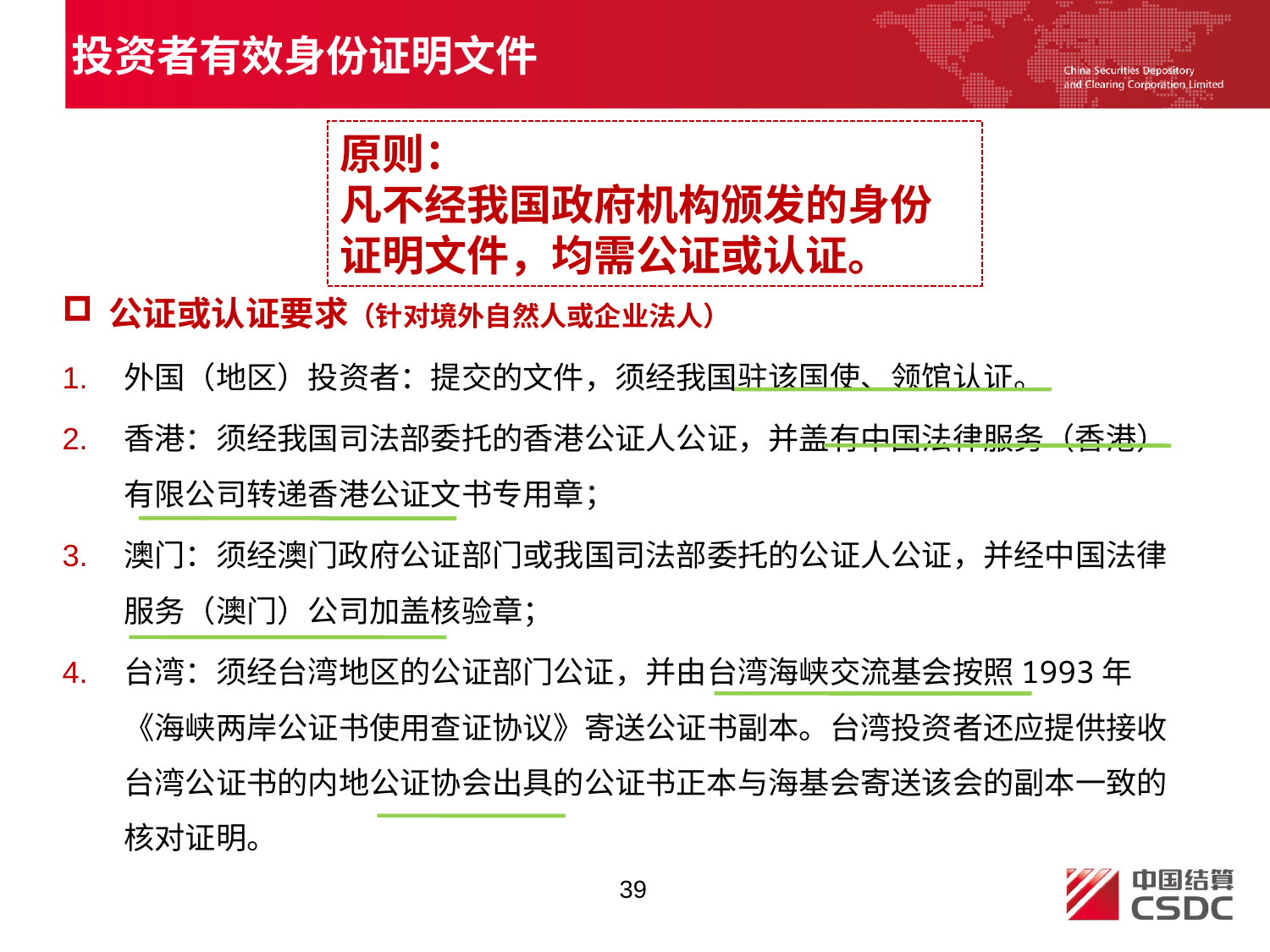

投资者有效身份证明文件
原则：
凡不经我国政府机构颁发的身份证明文件，均需公证或认证。

公证或认证要求（针对境外自然人或企业法人）
外国（地区）投资者：提交的文件，须经我国驻该国使、领馆认证。
香港：须经我国司法部委托的香港公证人公证，并盖有中国法律服务（香港）有限公司转递香港公证文书专用章；
澳门：须经澳门政府公证部门或我国司法部委托的公证人公证，并经中国法律服务（澳门）公司加盖核验章；
台湾：须经台湾地区的公证部门公证，并由台湾海峡交流基会按照1993年《海峡两岸公证书使用查证协议》寄送公证书副本。台湾投资者还应提供接收台湾公证书的内地公证协会出具的公证书正本与海基会寄送该会的副本一致的核对证明。

39